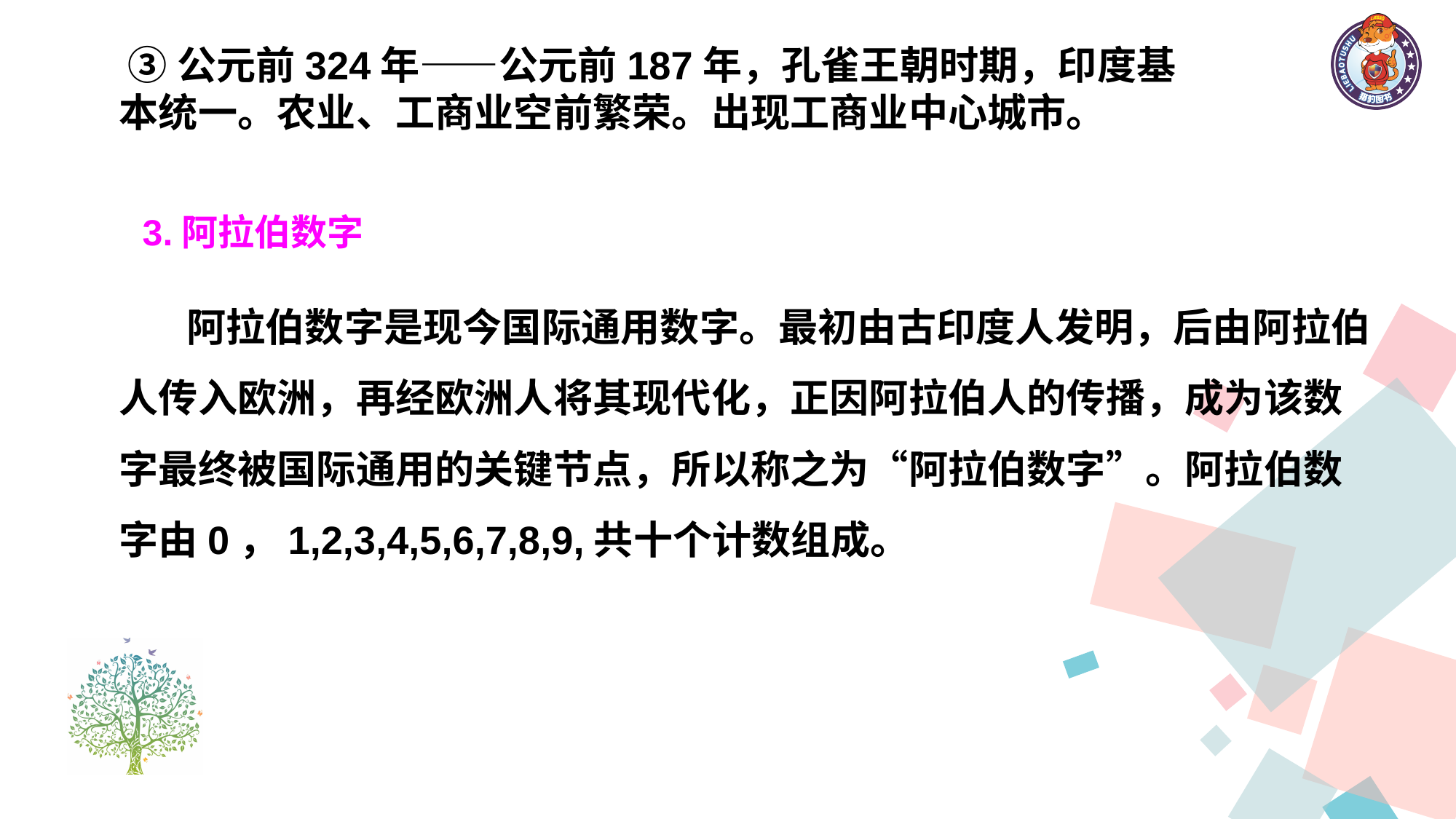

③公元前324年——公元前187年，孔雀王朝时期，印度基本统一。农业、工商业空前繁荣。出现工商业中心城市。
3.阿拉伯数字
 阿拉伯数字是现今国际通用数字。最初由古印度人发明，后由阿拉伯人传入欧洲，再经欧洲人将其现代化，正因阿拉伯人的传播，成为该数字最终被国际通用的关键节点，所以称之为“阿拉伯数字”。阿拉伯数字由0，1,2,3,4,5,6,7,8,9,共十个计数组成。